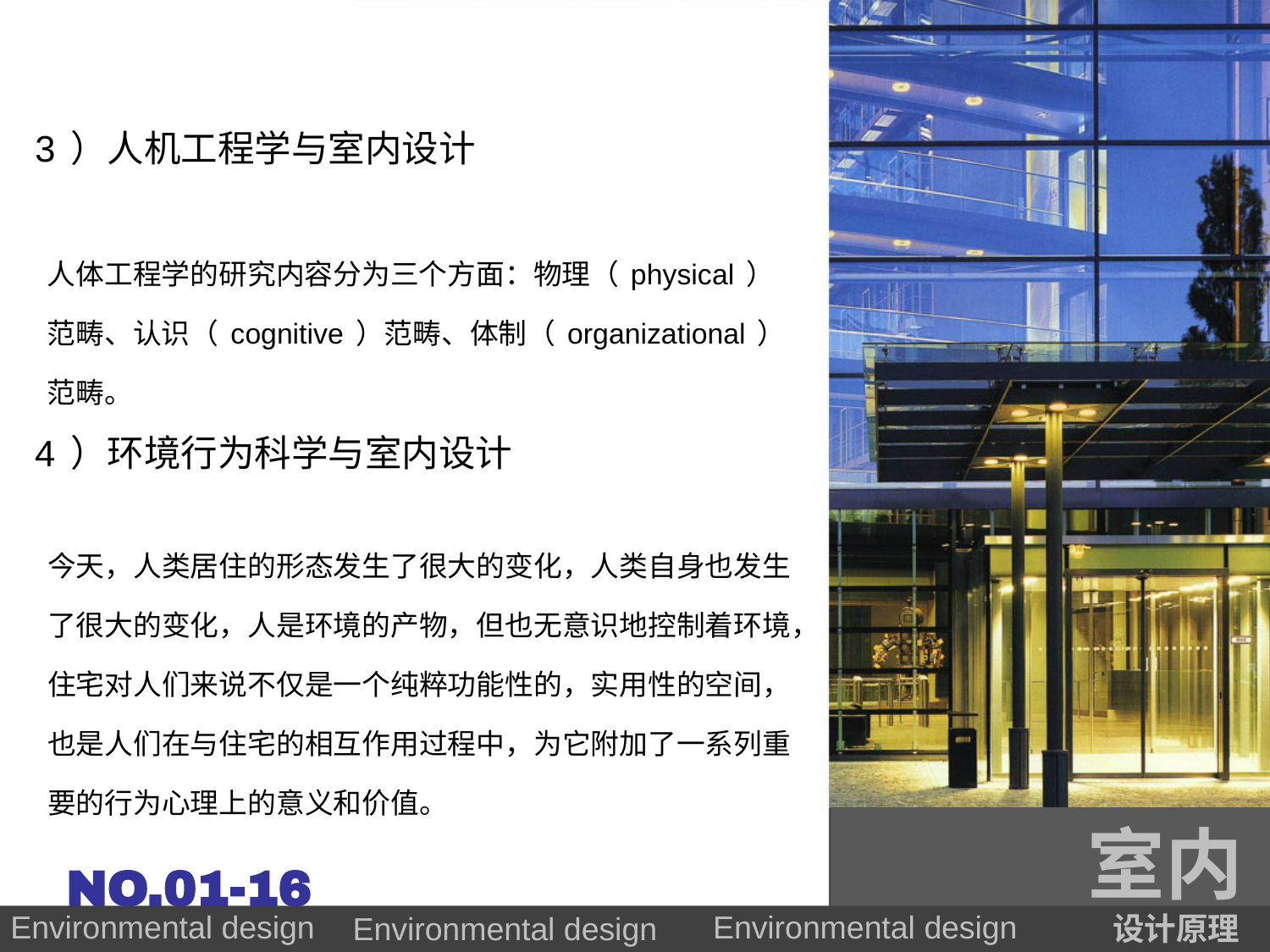

# 3）人机工程学与室内设计

人体工程学的研究内容分为三个方面：物理（physical）范畴、认识（cognitive）范畴、体制（organizational）范畴。

4）环境行为科学与室内设计

今天，人类居住的形态发生了很大的变化，人类自身也发生了很大的变化，人是环境的产物，但也无意识地控制着环境，住宅对人们来说不仅是一个纯粹功能性的，实用性的空间，也是人们在与住宅的相互作用过程中，为它附加了一系列重要的行为心理上的意义和价值。

室内

NO.01-16
设计原理
Environmental design
Environmental design
Environmental design